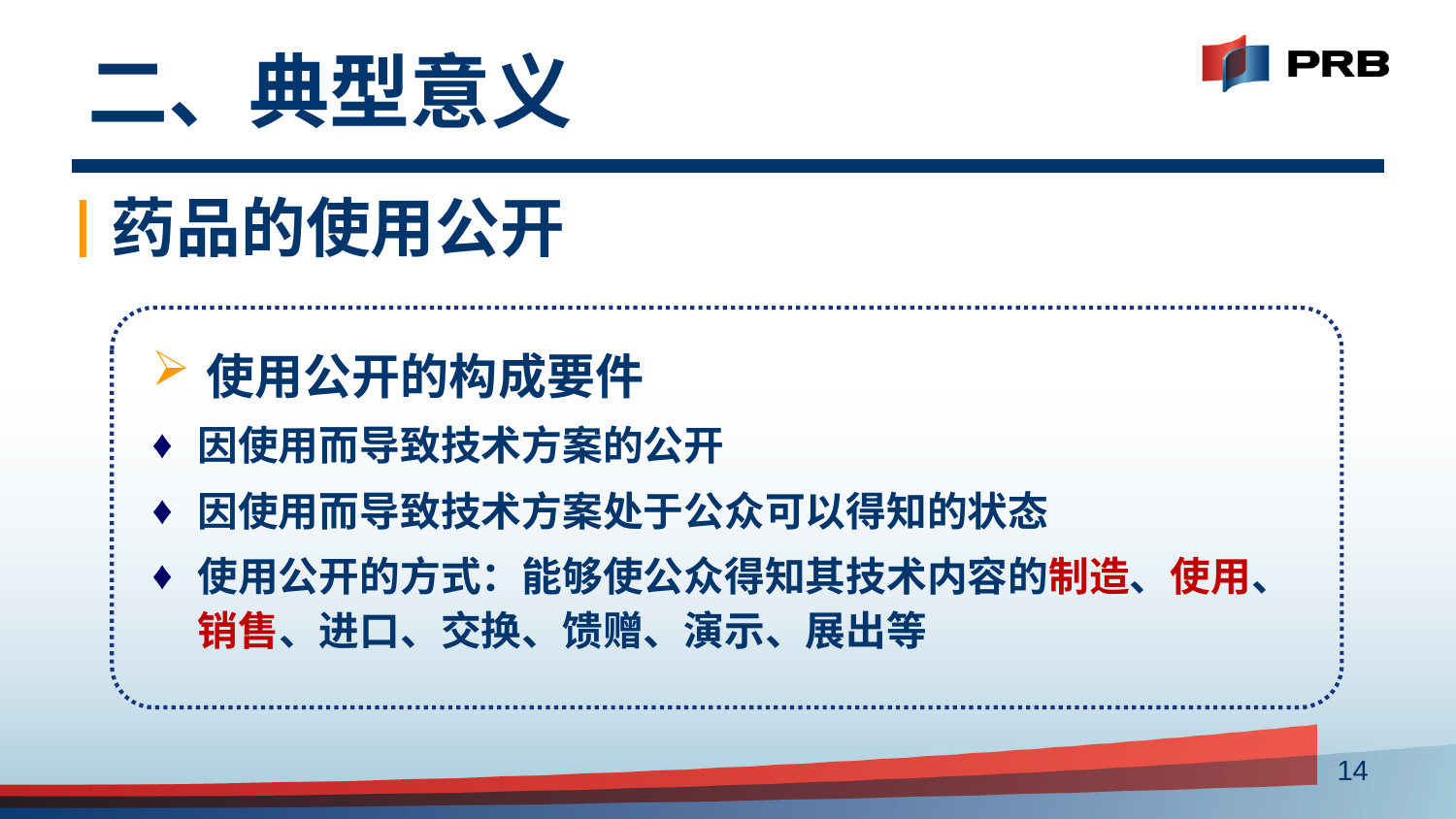

# 二、典型意义
药品的使用公开

使用公开的构成要件
因使用而导致技术方案的公开
因使用而导致技术方案处于公众可以得知的状态
使用公开的方式：能够使公众得知其技术内容的制造、使用、销售、进口、交换、馈赠、演示、展出等
14